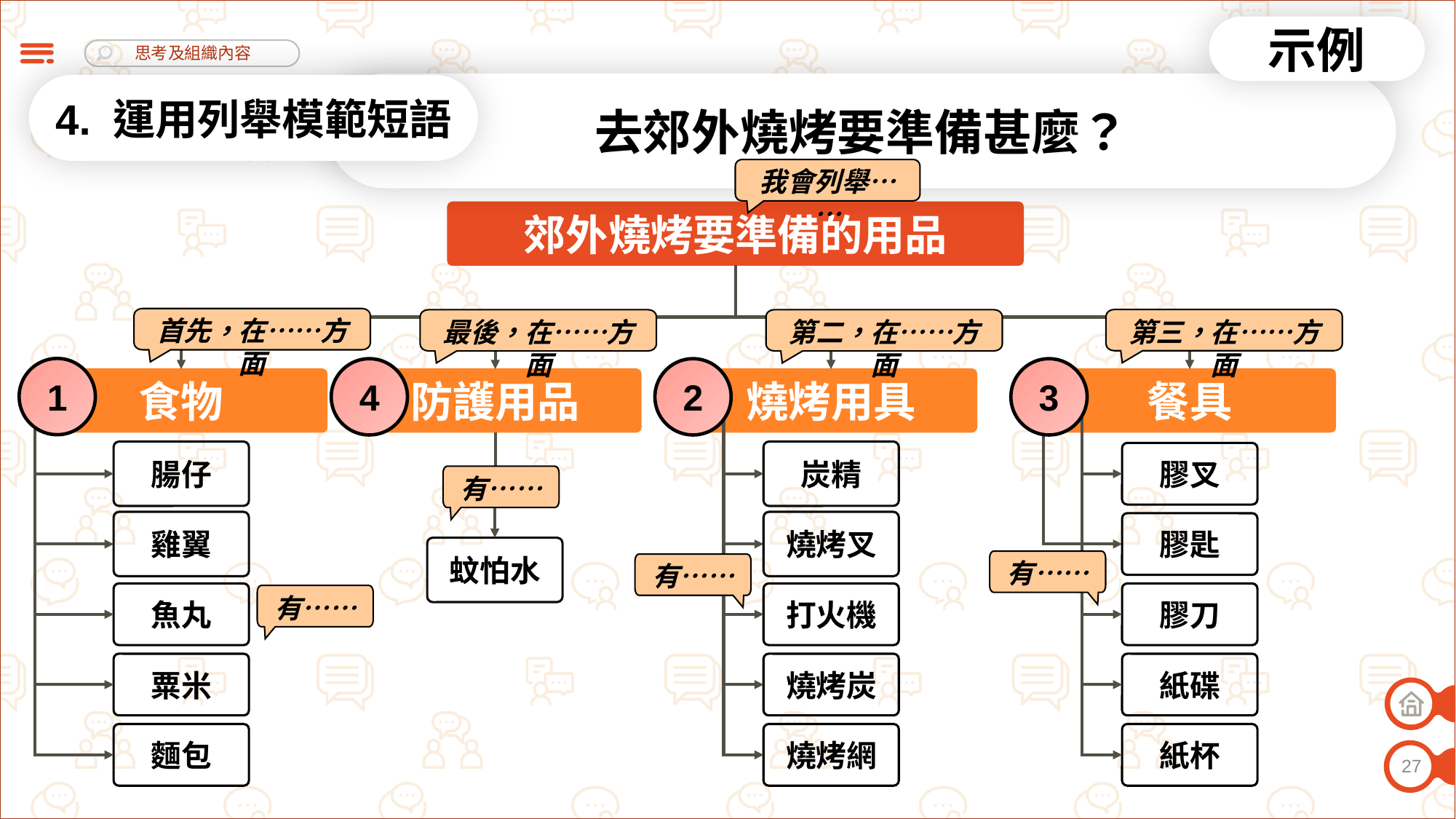

示例
去郊外燒烤要準備甚麼？
4. 運用列舉模範短語
我會列舉……

郊外燒烤要準備的用品
首先，在……方面
第三，在……方面
最後，在……方面
第二，在……方面
1
4
2
3

餐具
食物
防護用品
燒烤用具

腸仔

炭精

膠叉
有……

雞翼

燒烤叉

膠匙

蚊怕水
有……
有……

魚丸

打火機

膠刀
有……

粟米

燒烤炭

紙碟

麵包

燒烤網

紙杯
27